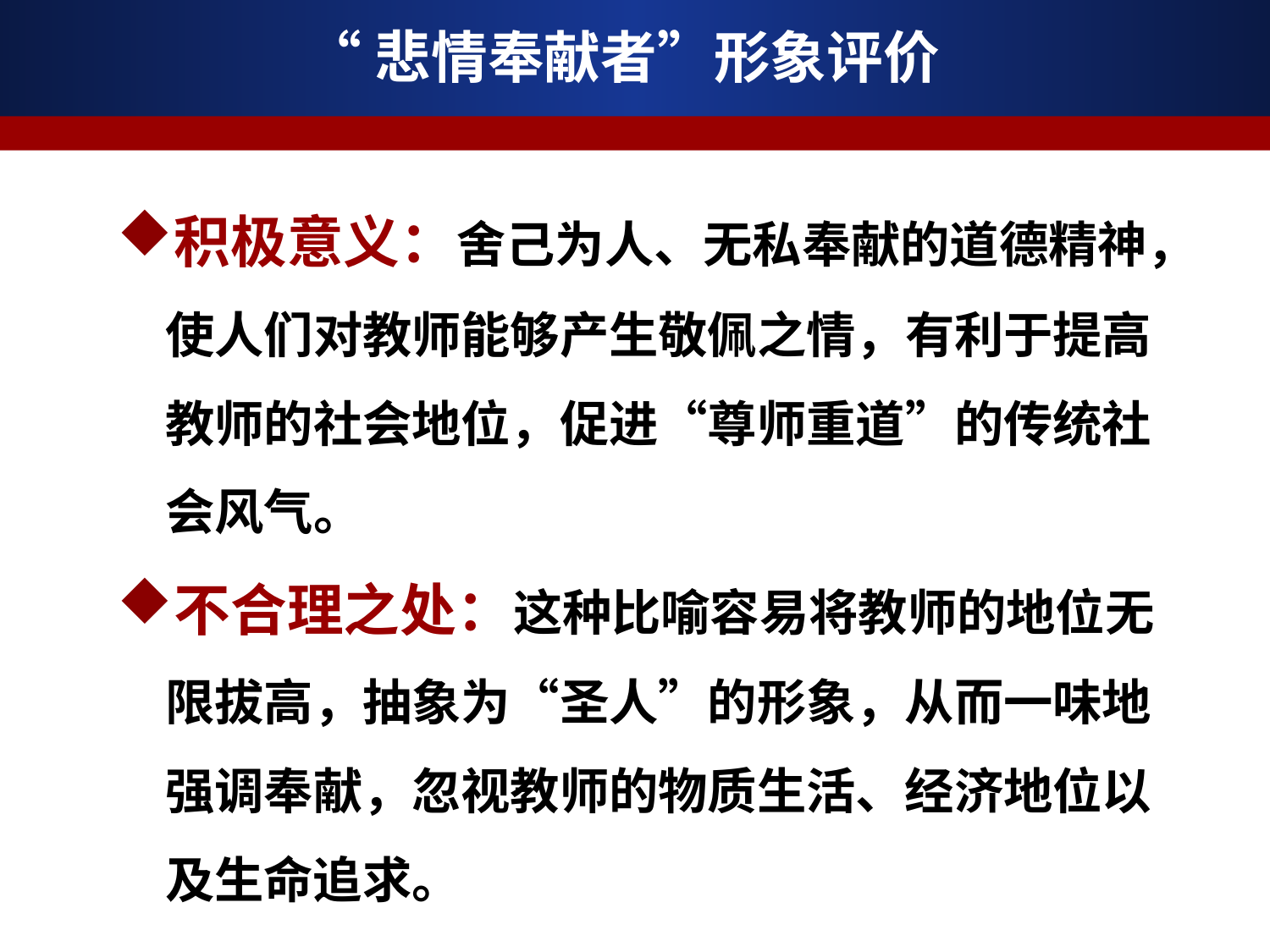

# “悲情奉献者”形象评价
积极意义：舍己为人、无私奉献的道德精神，使人们对教师能够产生敬佩之情，有利于提高教师的社会地位，促进“尊师重道”的传统社会风气。
不合理之处：这种比喻容易将教师的地位无限拔高，抽象为“圣人”的形象，从而一味地强调奉献，忽视教师的物质生活、经济地位以及生命追求。